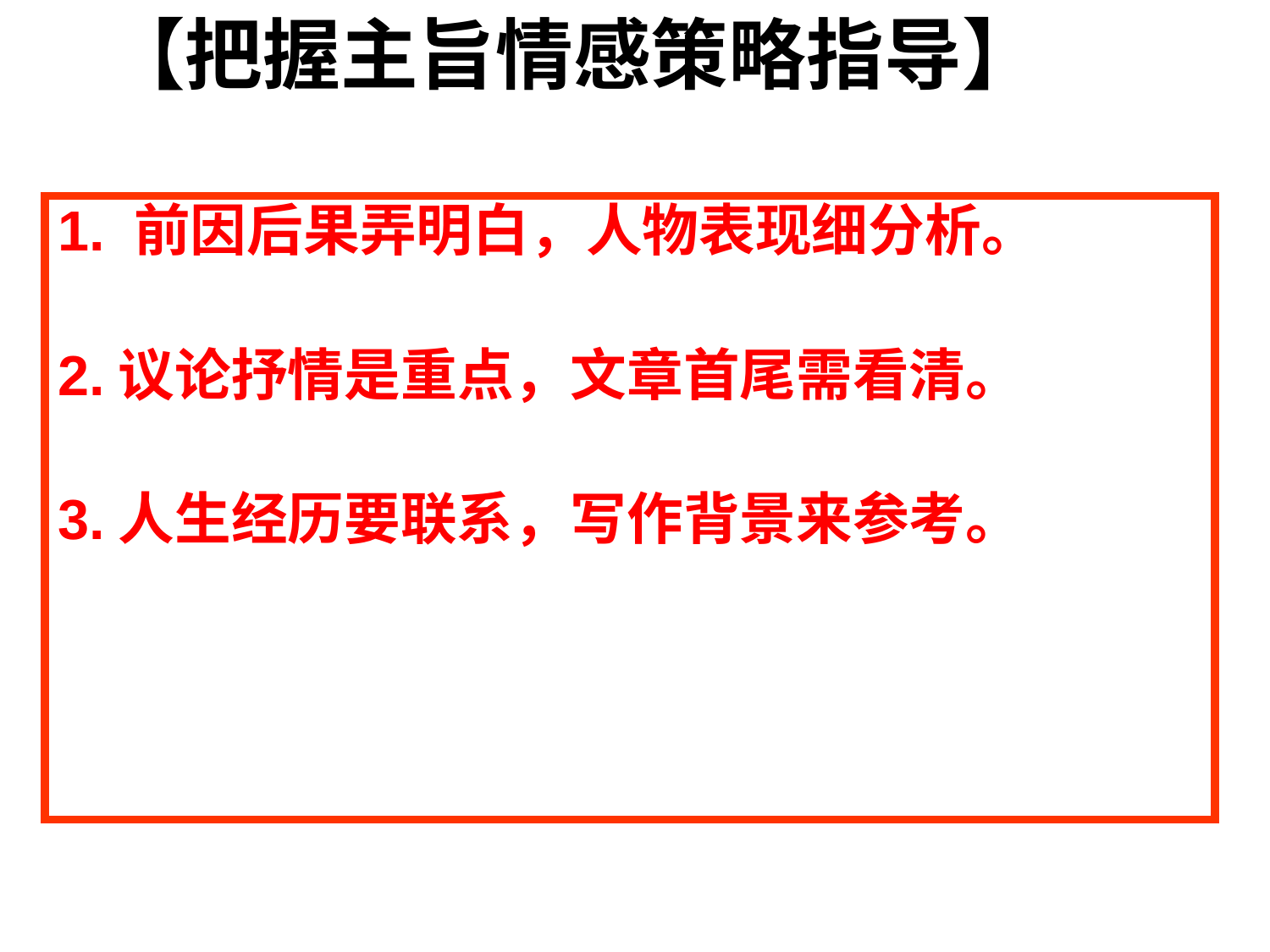

【把握主旨情感策略指导】

1. 前因后果弄明白，人物表现细分析。

2.议论抒情是重点，文章首尾需看清。

3.人生经历要联系，写作背景来参考。